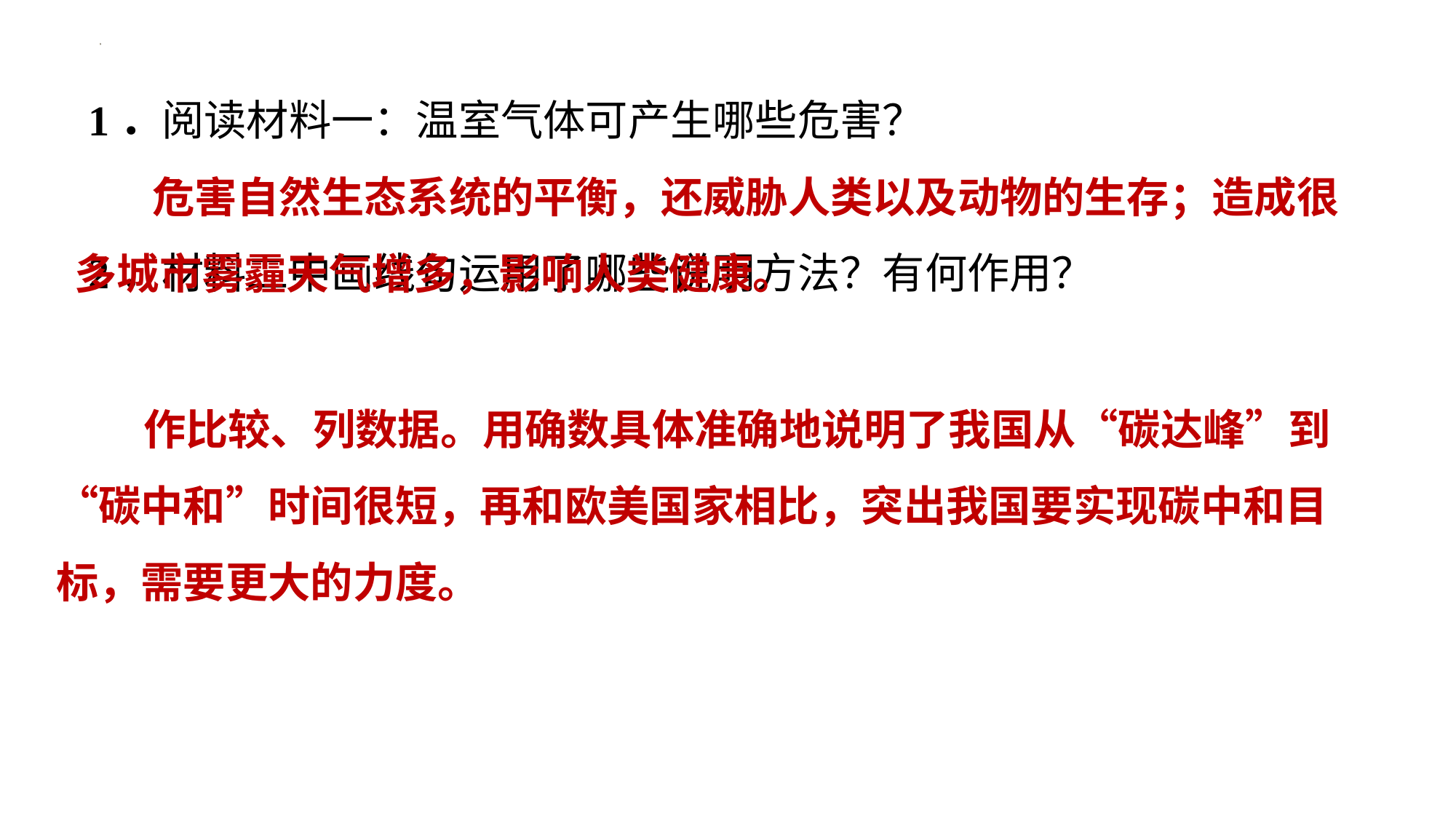

#
1．阅读材料一：温室气体可产生哪些危害？

2．材料二中画线句运用了哪些说明方法？有何作用？
       危害自然生态系统的平衡，还威胁人类以及动物的生存；造成很多城市雾霾天气增多，影响人类健康。
        作比较、列数据。用确数具体准确地说明了我国从“碳达峰”到“碳中和”时间很短，再和欧美国家相比，突出我国要实现碳中和目标，需要更大的力度。